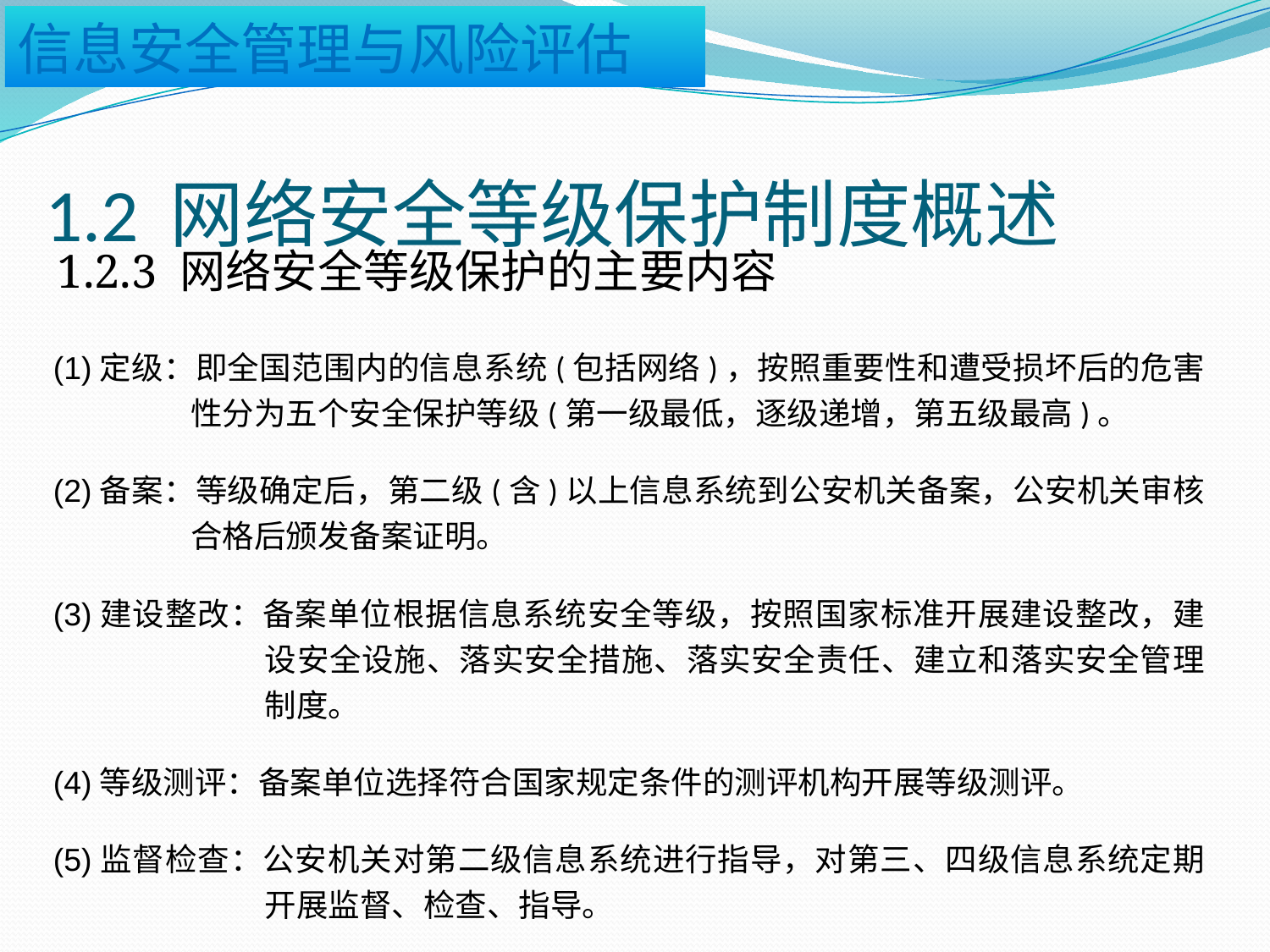

# 1.2 网络安全等级保护制度概述
1.2.3 网络安全等级保护的主要内容
(1)定级：即全国范围内的信息系统(包括网络)，按照重要性和遭受损坏后的危害性分为五个安全保护等级(第一级最低，逐级递增，第五级最高)。
(2)备案：等级确定后，第二级(含)以上信息系统到公安机关备案，公安机关审核合格后颁发备案证明。
(3)建设整改：备案单位根据信息系统安全等级，按照国家标准开展建设整改，建设安全设施、落实安全措施、落实安全责任、建立和落实安全管理制度。
(4)等级测评：备案单位选择符合国家规定条件的测评机构开展等级测评。
(5)监督检查：公安机关对第二级信息系统进行指导，对第三、四级信息系统定期开展监督、检查、指导。